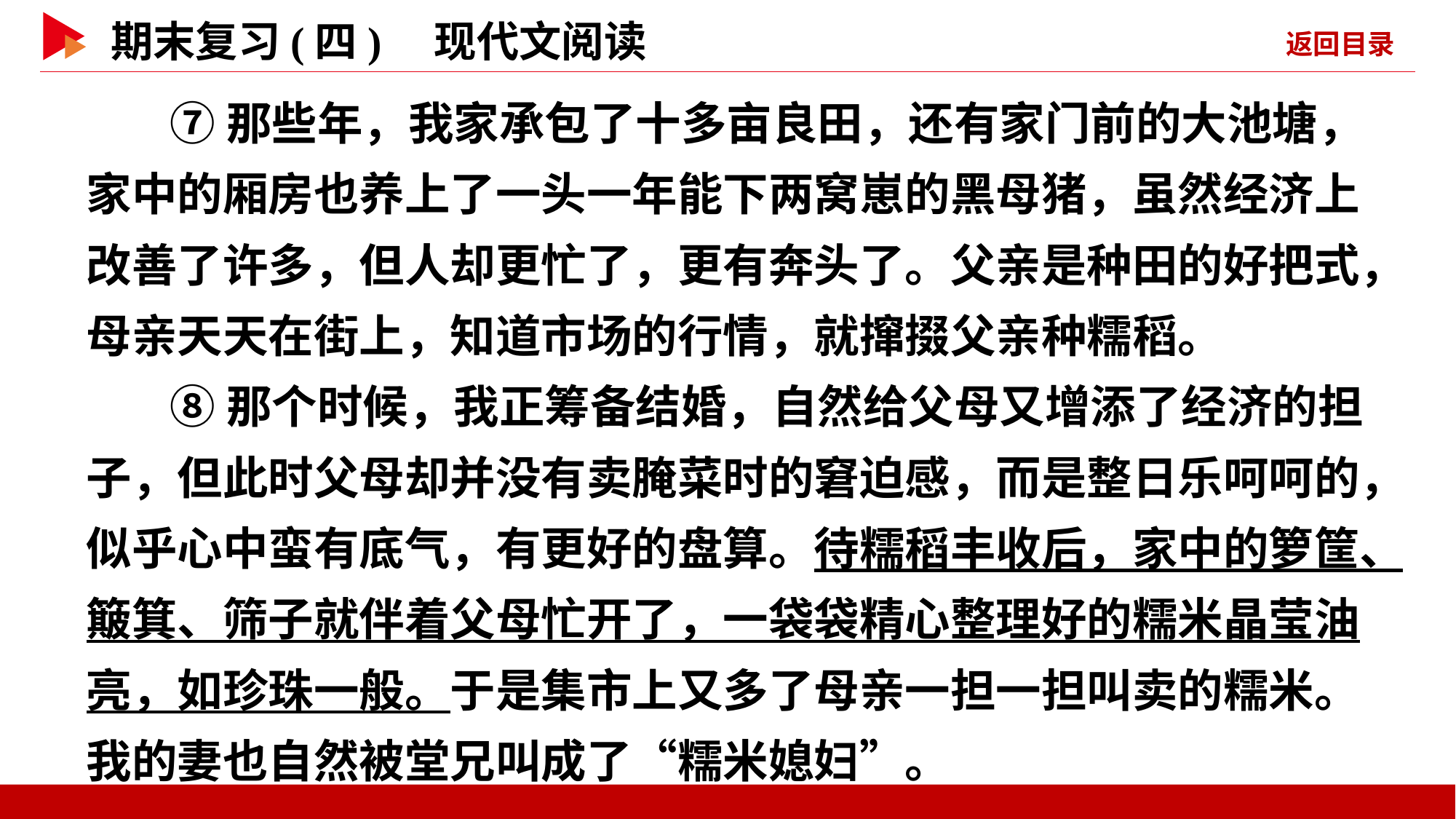

⑦那些年，我家承包了十多亩良田，还有家门前的大池塘，家中的厢房也养上了一头一年能下两窝崽的黑母猪，虽然经济上改善了许多，但人却更忙了，更有奔头了。父亲是种田的好把式，母亲天天在街上，知道市场的行情，就撺掇父亲种糯稻。
⑧那个时候，我正筹备结婚，自然给父母又增添了经济的担子，但此时父母却并没有卖腌菜时的窘迫感，而是整日乐呵呵的，似乎心中蛮有底气，有更好的盘算。待糯稻丰收后，家中的箩筐、簸箕、筛子就伴着父母忙开了，一袋袋精心整理好的糯米晶莹油亮，如珍珠一般。于是集市上又多了母亲一担一担叫卖的糯米。我的妻也自然被堂兄叫成了“糯米媳妇”。